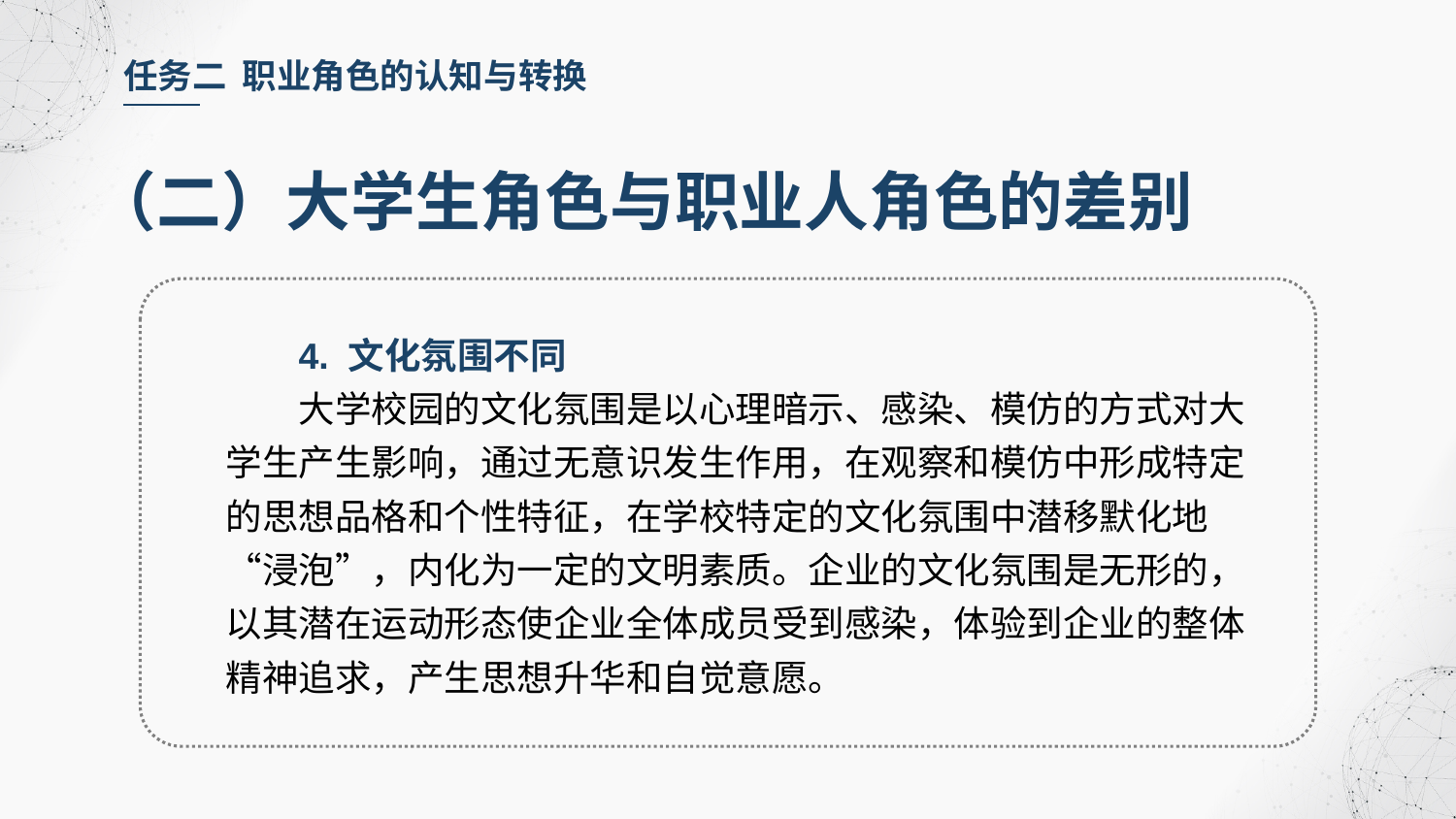

任务二  职业角色的认知与转换
（二）大学生角色与职业人角色的差别

4. 文化氛围不同
大学校园的文化氛围是以心理暗示、感染、模仿的方式对大学生产生影响，通过无意识发生作用，在观察和模仿中形成特定的思想品格和个性特征，在学校特定的文化氛围中潜移默化地“浸泡”，内化为一定的文明素质。企业的文化氛围是无形的，以其潜在运动形态使企业全体成员受到感染，体验到企业的整体精神追求，产生思想升华和自觉意愿。